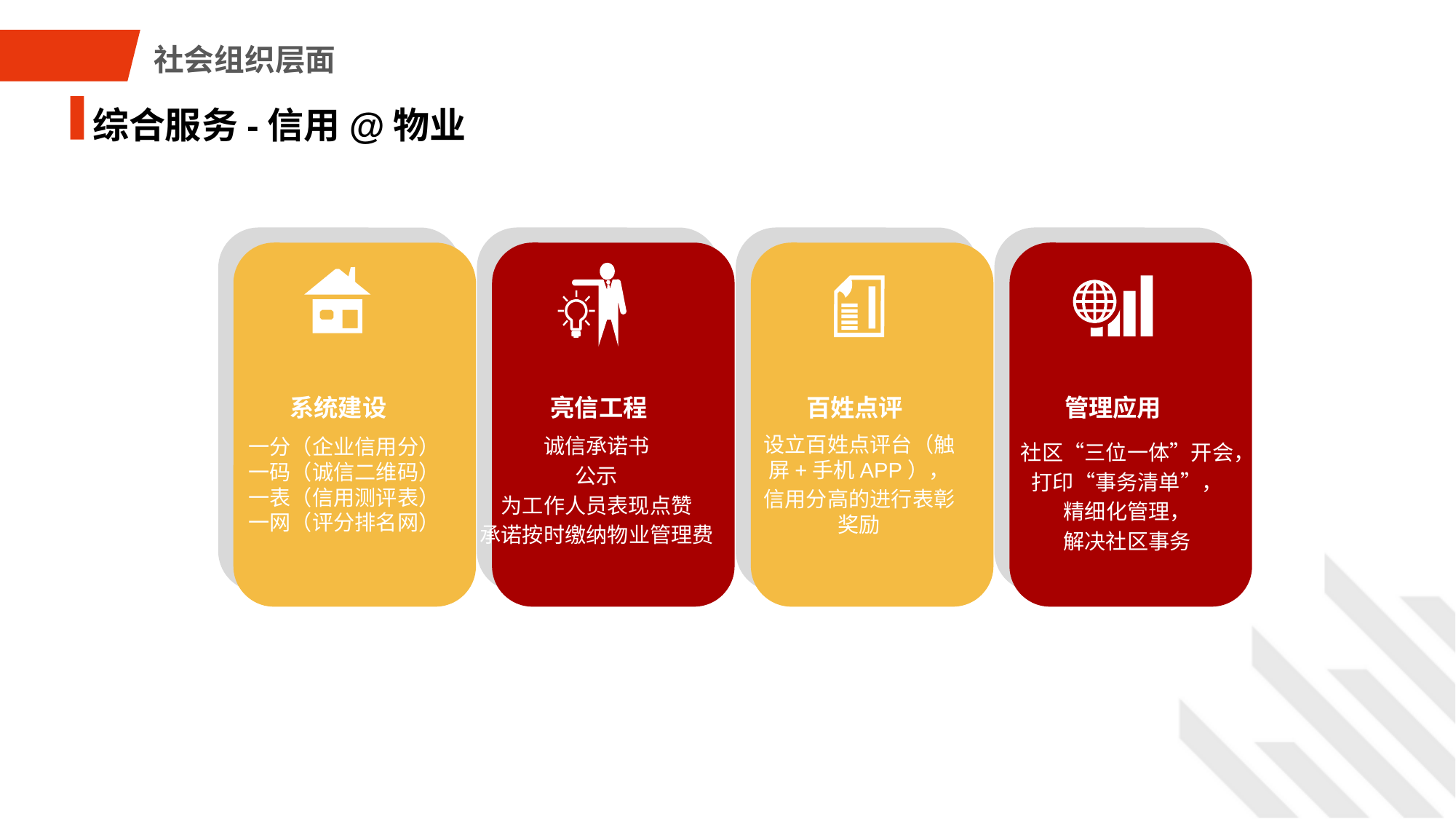

社会组织层面
综合服务-信用@物业

信用@物业

系统建设
亮信工程
百姓点评
管理应用
设立百姓点评台（触屏+手机APP），
信用分高的进行表彰奖励
诚信承诺书
公示
为工作人员表现点赞
承诺按时缴纳物业管理费
一分（企业信用分）一码（诚信二维码）一表（信用测评表）一网（评分排名网）
社区“三位一体”开会，
打印“事务清单”，
精细化管理，
解决社区事务
信用@志愿者